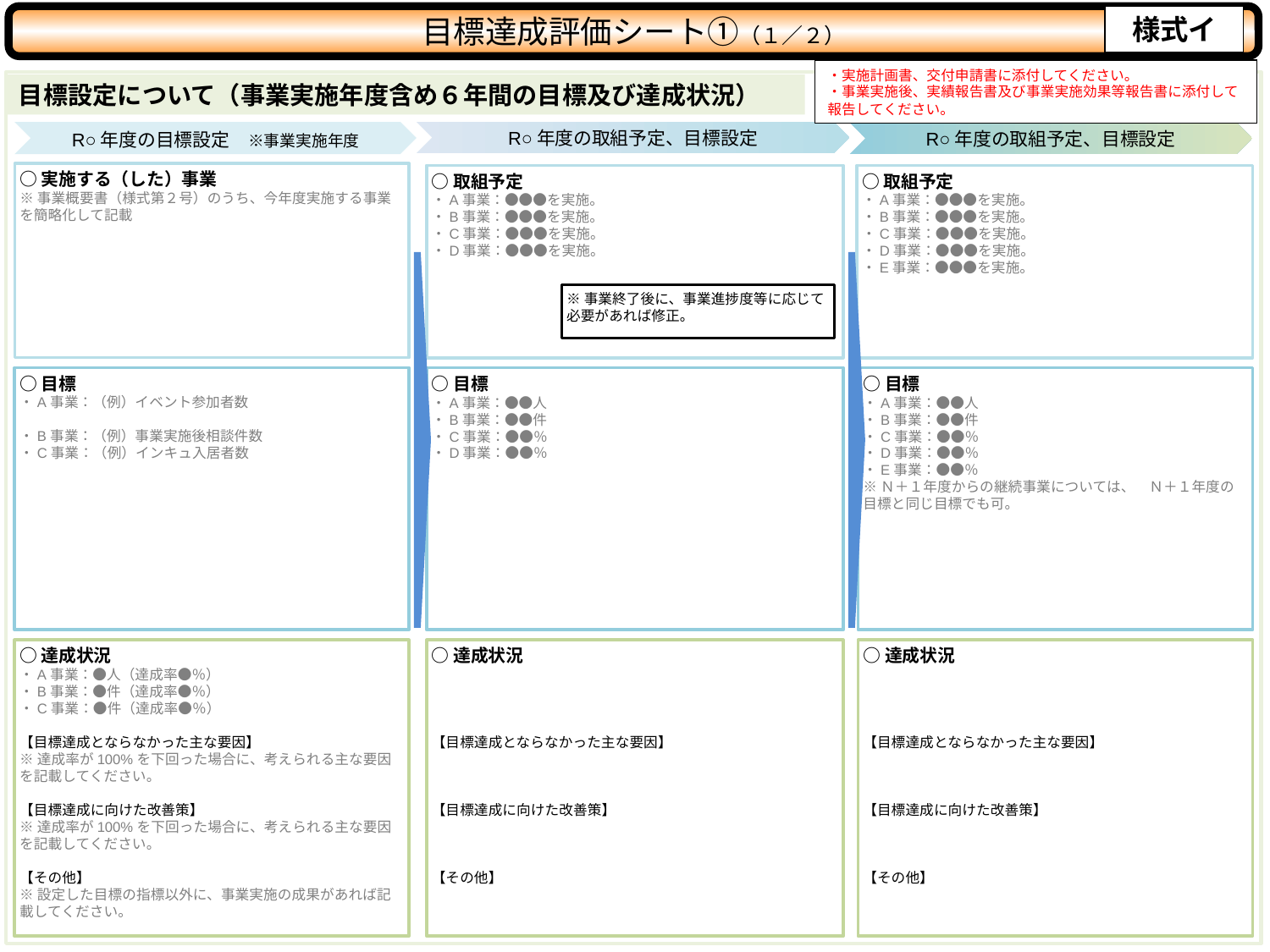

様式イ
目標達成評価シート①（１／２）
・実施計画書、交付申請書に添付してください。
・事業実施後、実績報告書及び事業実施効果等報告書に添付して報告してください。

目標設定について（事業実施年度含め６年間の目標及び達成状況）
R○年度の取組予定、目標設定
R○年度の目標設定　※事業実施年度
R○年度の取組予定、目標設定
○実施する（した）事業
※事業概要書（様式第２号）のうち、今年度実施する事業を簡略化して記載

○取組予定
・A事業：●●●を実施。
・B事業：●●●を実施。
・C事業：●●●を実施。
・D事業：●●●を実施。
○取組予定
・A事業：●●●を実施。
・B事業：●●●を実施。
・C事業：●●●を実施。
・D事業：●●●を実施。
・E事業：●●●を実施。

※事業終了後に、事業進捗度等に応じて必要があれば修正。
○目標
・A事業：（例）イベント参加者数
・B事業：（例）事業実施後相談件数
・C事業：（例）インキュ入居者数

○目標
・A事業：●●人
・B事業：●●件
・C事業：●●％
・D事業：●●％
○目標
・A事業：●●人
・B事業：●●件
・C事業：●●％
・D事業：●●％
・E事業：●●％
※Ｎ＋１年度からの継続事業については、　Ｎ＋１年度の目標と同じ目標でも可。

○達成状況
・A事業：●人（達成率●％）
・B事業：●件（達成率●％）
・C事業：●件（達成率●％）

【目標達成とならなかった主な要因】
※達成率が100%を下回った場合に、考えられる主な要因を記載してください。

【目標達成に向けた改善策】
※達成率が100%を下回った場合に、考えられる主な要因を記載してください。

【その他】
※設定した目標の指標以外に、事業実施の成果があれば記載してください。

○達成状況

【目標達成とならなかった主な要因】

【目標達成に向けた改善策】

【その他】

○達成状況

【目標達成とならなかった主な要因】

【目標達成に向けた改善策】

【その他】